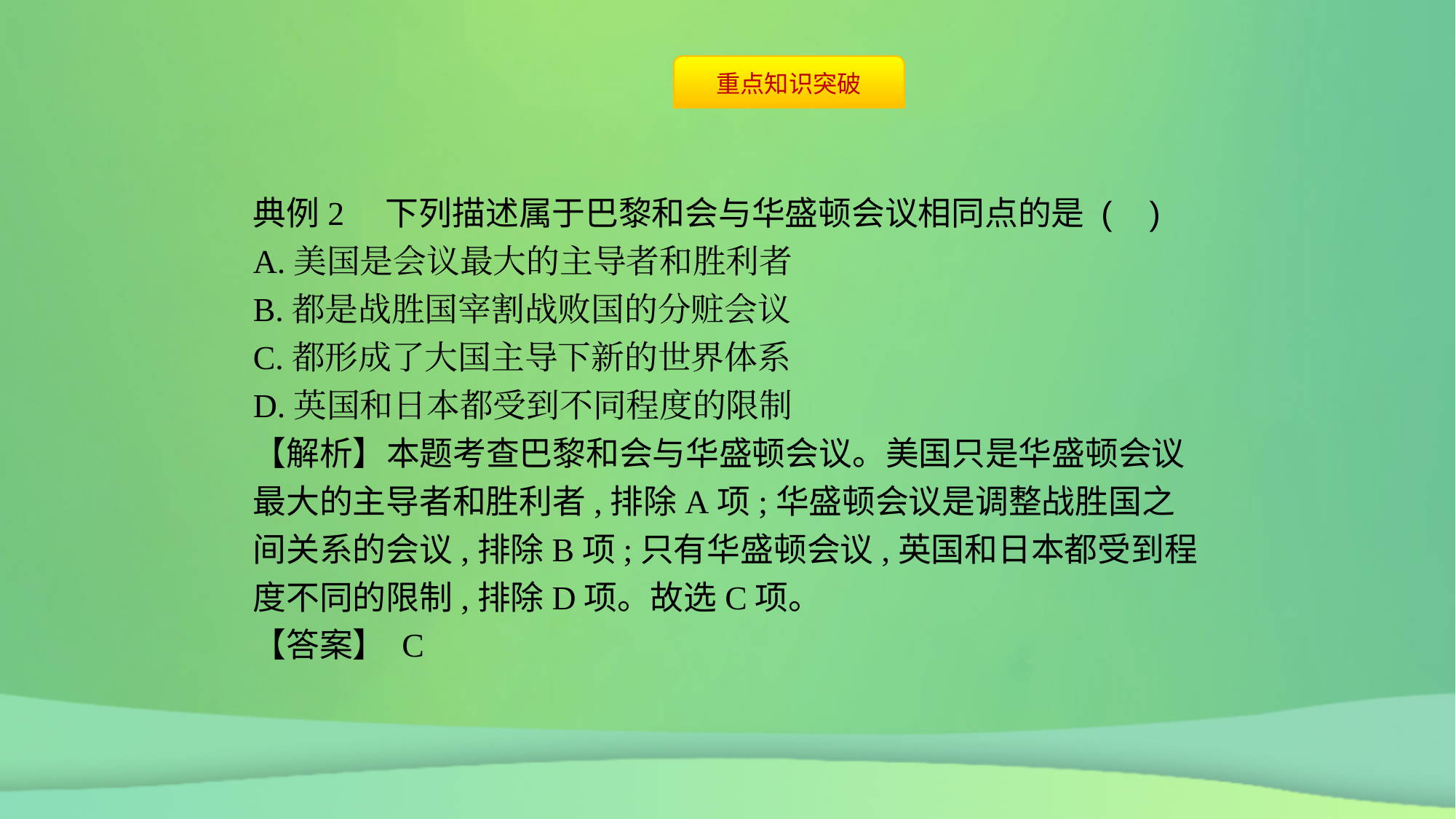

典例2　下列描述属于巴黎和会与华盛顿会议相同点的是 (    )
A.美国是会议最大的主导者和胜利者
B.都是战胜国宰割战败国的分赃会议
C.都形成了大国主导下新的世界体系
D.英国和日本都受到不同程度的限制
【解析】本题考查巴黎和会与华盛顿会议。美国只是华盛顿会议最大的主导者和胜利者,排除A项;华盛顿会议是调整战胜国之间关系的会议,排除B项;只有华盛顿会议,英国和日本都受到程度不同的限制,排除D项。故选C项。
【答案】 C